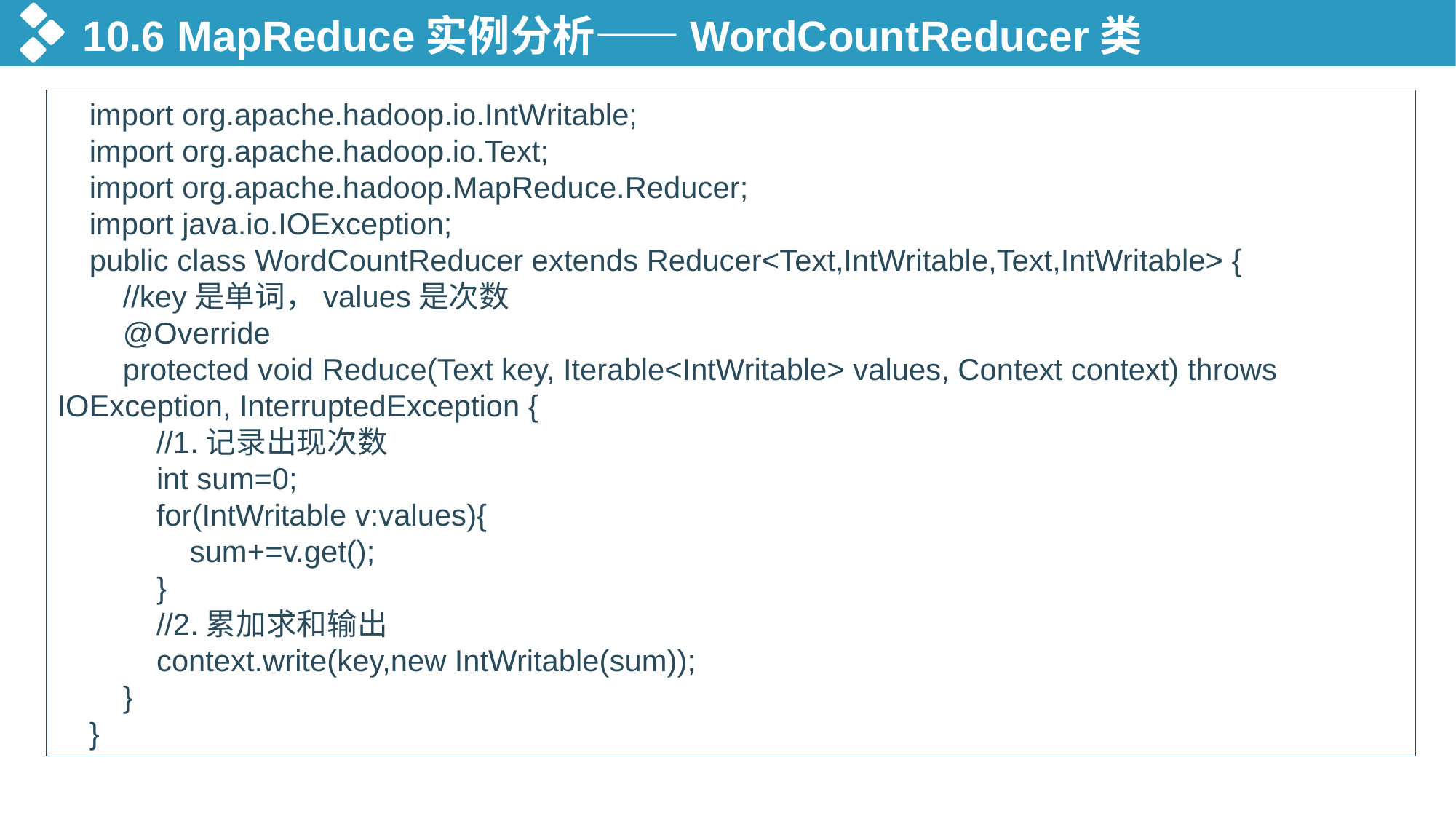

10.6 MapReduce实例分析——WordCountReducer类
import org.apache.hadoop.io.IntWritable;
import org.apache.hadoop.io.Text;
import org.apache.hadoop.MapReduce.Reducer;
import java.io.IOException;
public class WordCountReducer extends Reducer<Text,IntWritable,Text,IntWritable> {
    //key是单词，values是次数
    @Override
    protected void Reduce(Text key, Iterable<IntWritable> values, Context context) throws IOException, InterruptedException {
        //1.记录出现次数
        int sum=0;
        for(IntWritable v:values){
            sum+=v.get();
        }
        //2.累加求和输出
        context.write(key,new IntWritable(sum));
    }
}